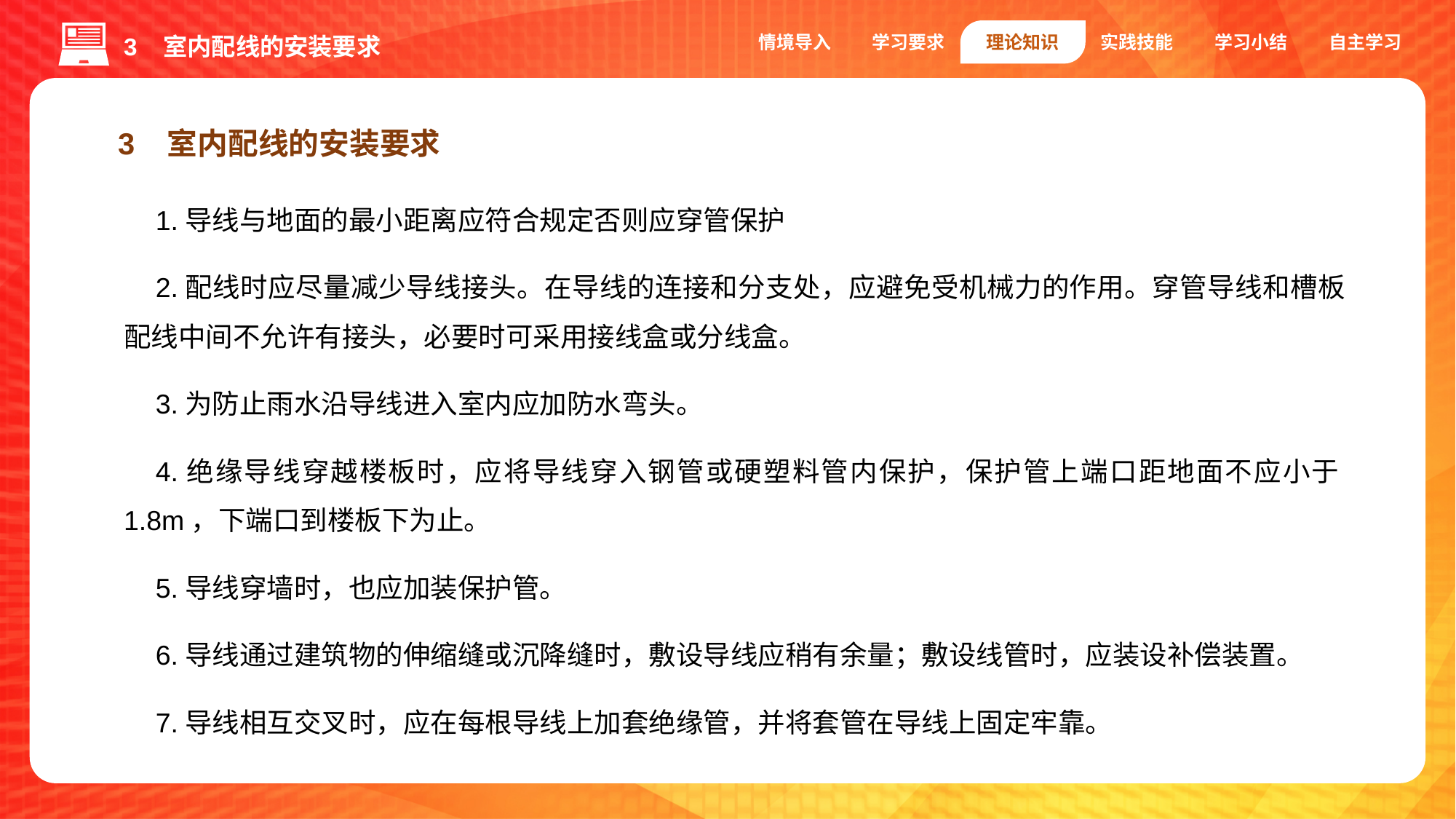

情境导入
学习要求
理论知识
实践技能
学习小结
自主学习

3   室内配线的安装要求
3   室内配线的安装要求
1.导线与地面的最小距离应符合规定否则应穿管保护
2.配线时应尽量减少导线接头。在导线的连接和分支处，应避免受机械力的作用。穿管导线和槽板配线中间不允许有接头，必要时可采用接线盒或分线盒。
3.为防止雨水沿导线进入室内应加防水弯头。
4.绝缘导线穿越楼板时，应将导线穿入钢管或硬塑料管内保护，保护管上端口距地面不应小于1.8m，下端口到楼板下为止。
5.导线穿墙时，也应加装保护管。
6.导线通过建筑物的伸缩缝或沉降缝时，敷设导线应稍有余量；敷设线管时，应装设补偿装置。
7.导线相互交叉时，应在每根导线上加套绝缘管，并将套管在导线上固定牢靠。